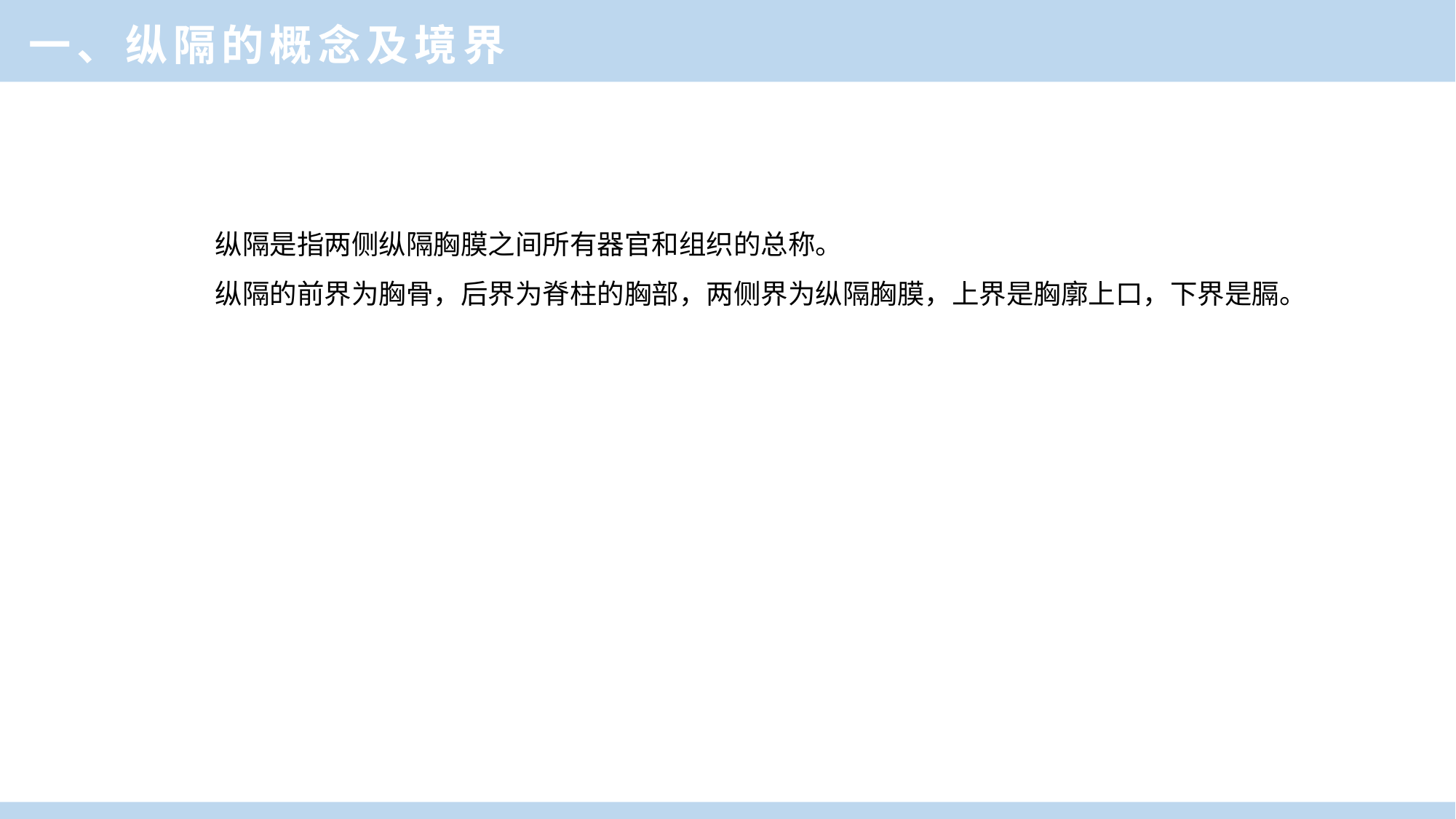

一、纵隔的概念及境界
  纵隔是指两侧纵隔胸膜之间所有器官和组织的总称。
  纵隔的前界为胸骨，后界为脊柱的胸部，两侧界为纵隔胸膜，上界是胸廓上口，下界是膈。